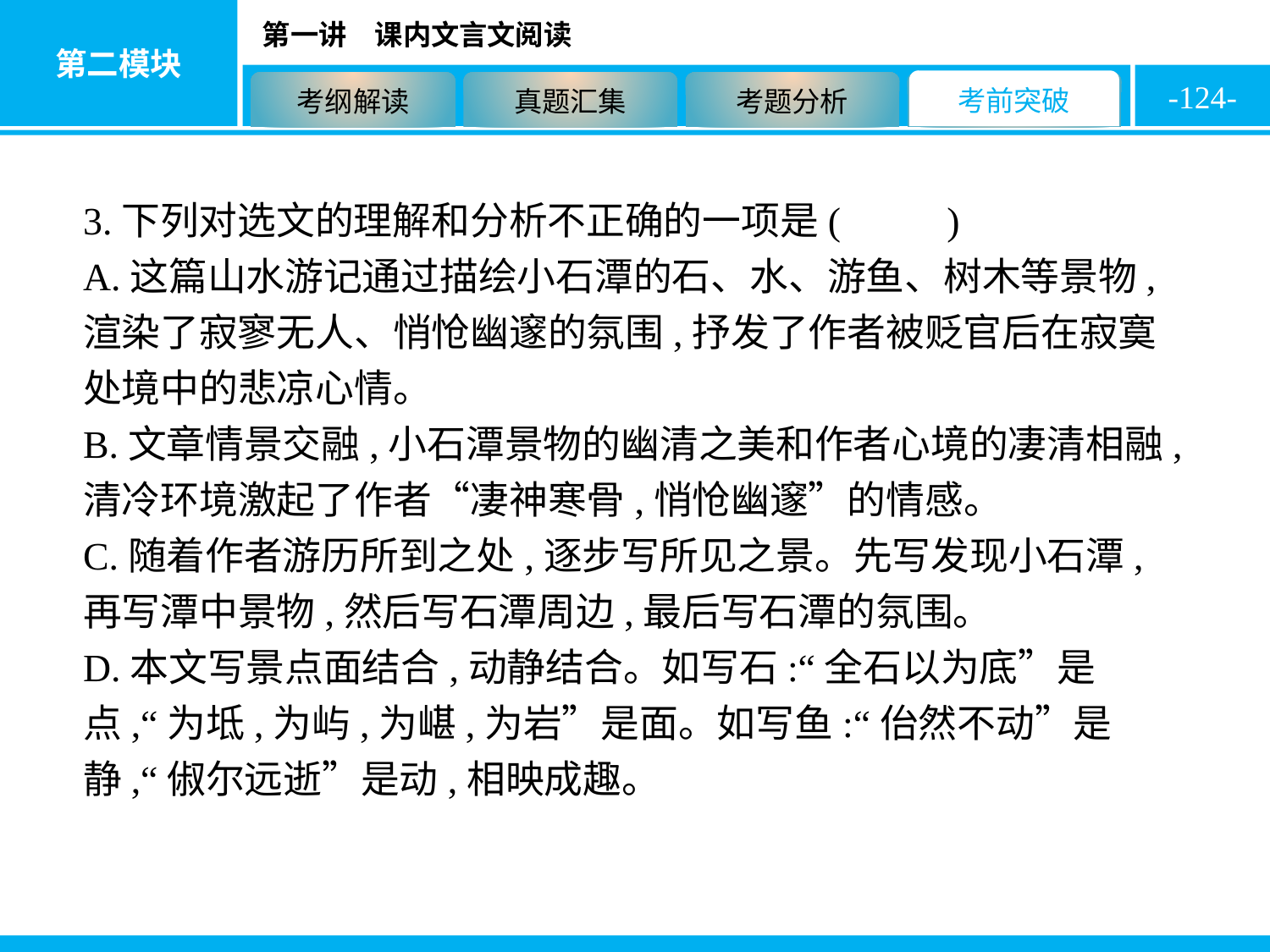

-124-
3.下列对选文的理解和分析不正确的一项是(    D    )
A.这篇山水游记通过描绘小石潭的石、水、游鱼、树木等景物,渲染了寂寥无人、悄怆幽邃的氛围,抒发了作者被贬官后在寂寞处境中的悲凉心情。
B.文章情景交融,小石潭景物的幽清之美和作者心境的凄清相融,清冷环境激起了作者“凄神寒骨,悄怆幽邃”的情感。
C.随着作者游历所到之处,逐步写所见之景。先写发现小石潭,再写潭中景物,然后写石潭周边,最后写石潭的氛围。
D.本文写景点面结合,动静结合。如写石:“全石以为底”是点,“为坻,为屿,为嵁,为岩”是面。如写鱼:“佁然不动”是静,“俶尔远逝”是动,相映成趣。